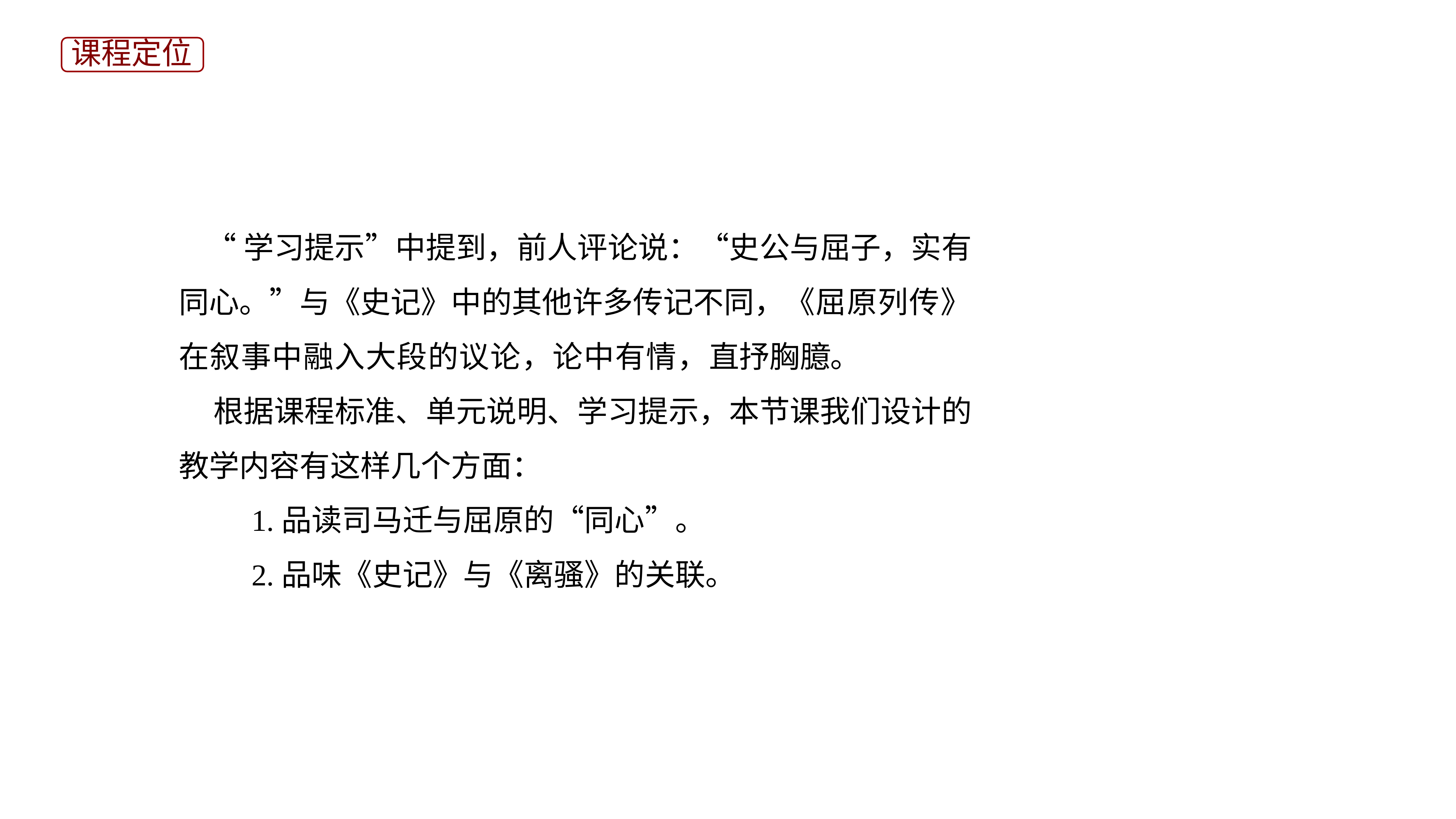

课程定位

    “学习提示”中提到，前人评论说：“史公与屈子，实有同心。”与《史记》中的其他许多传记不同，《屈原列传》在叙事中融入大段的议论，论中有情，直抒胸臆。
    根据课程标准、单元说明、学习提示，本节课我们设计的教学内容有这样几个方面：
    1.品读司马迁与屈原的“同心”。
    2.品味《史记》与《离骚》的关联。